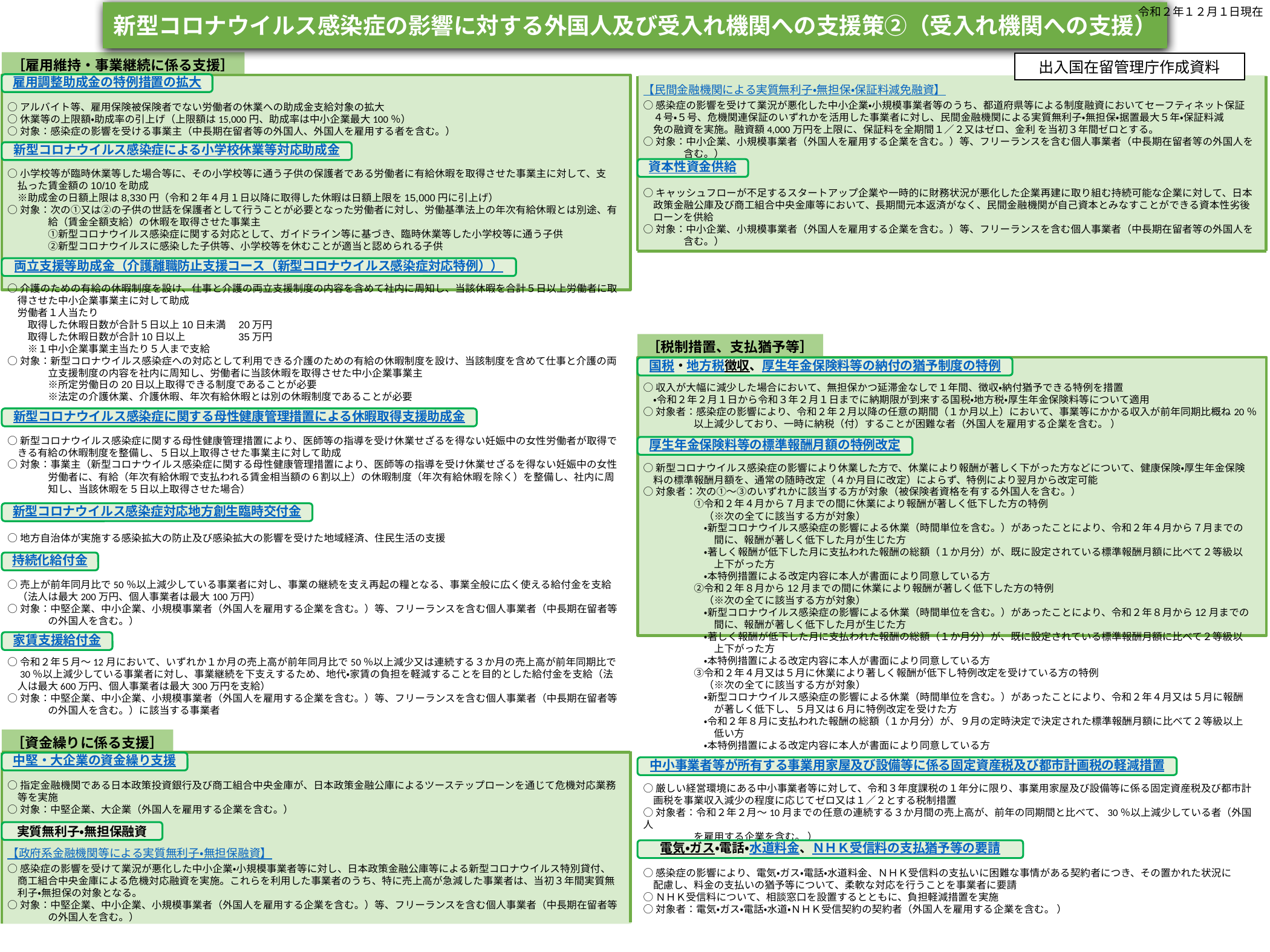

令和２年１２月１日現在
新型コロナウイルス感染症の影響に対する外国人及び受入れ機関への支援策②（受入れ機関への支援）
出入国在留管理庁作成資料
［雇用維持・事業継続に係る支援］
雇用調整助成金の特例措置の拡大

【民間金融機関による実質無利子・無担保・保証料減免融資】
○感染症の影響を受けて業況が悪化した中小企業・小規模事業者等のうち、都道府県等による制度融資においてセーフティネット保証
　４号・５号、危機関連保証のいずれかを活用した事業者に対し、民間金融機関による実質無利子・無担保・据置最大５年・保証料減
　免の融資を実施。融資額4,000万円を上限に、保証料を全期間１／２又はゼロ、金利 を当初３年間ゼロとする。
○対象：中小企業、小規模事業者（外国人を雇用する企業を含む。）等、フリーランスを含む個人事業者（中長期在留者等の外国人を
　　　　含む。）
○アルバイト等、雇用保険被保険者でない労働者の休業への助成金支給対象の拡大
○休業等の上限額・助成率の引上げ（上限額は15,000円、助成率は中小企業最大100％）
○対象：感染症の影響を受ける事業主（中長期在留者等の外国人、外国人を雇用する者を含む。）
新型コロナウイルス感染症による小学校休業等対応助成金
資本性資金供給
○小学校等が臨時休業等した場合等に、その小学校等に通う子供の保護者である労働者に有給休暇を取得させた事業主に対して、支
　払った賃金額の10/10を助成
　※助成金の日額上限は8,330円（令和２年４月１日以降に取得した休暇は日額上限を15,000円に引上げ）
○対象：次の①又は②の子供の世話を保護者として行うことが必要となった労働者に対し、労働基準法上の年次有給休暇とは別途、有
　　　　給（賃金全額支給）の休暇を取得させた事業主
　　　　①新型コロナウイルス感染症に関する対応として、ガイドライン等に基づき、臨時休業等した小学校等に通う子供
　　　　②新型コロナウイルスに感染した子供等、小学校等を休むことが適当と認められる子供
○キャッシュフローが不足するスタートアップ企業や一時的に財務状況が悪化した企業再建に取り組む持続可能な企業に対して、日本
　政策金融公庫及び商工組合中央金庫等において、長期間元本返済がなく、民間金融機関が自己資本とみなすことができる資本性劣後
　ローンを供給
○対象：中小企業、小規模事業者（外国人を雇用する企業を含む。）等、フリーランスを含む個人事業者（中長期在留者等の外国人を
　　　　含む。）

両立支援等助成金（介護離職防止支援コース（新型コロナウイルス感染症対応特例））
○介護のための有給の休暇制度を設け、仕事と介護の両立支援制度の内容を含めて社内に周知し、当該休暇を合計５日以上労働者に取
　得させた中小企業事業主に対して助成
　労働者１人当たり
　　取得した休暇日数が合計５日以上10日未満　20万円
　　取得した休暇日数が合計10日以上　　　　　35万円
　　※１中小企業事業主当たり５人まで支給
○対象：新型コロナウイルス感染症への対応として利用できる介護のための有給の休暇制度を設け、当該制度を含めて仕事と介護の両
　　　　立支援制度の内容を社内に周知し、労働者に当該休暇を取得させた中小企業事業主
　　　　※所定労働日の20日以上取得できる制度であることが必要
　　　　※法定の介護休業、介護休暇、年次有給休暇とは別の休暇制度であることが必要
［税制措置、支払猶予等］

国税・地方税徴収、厚生年金保険料等の納付の猶予制度の特例
○収入が大幅に減少した場合において、無担保かつ延滞金なしで１年間、徴収・納付猶予できる特例を措置
　・令和２年２月１日から令和３年２月１日までに納期限が到来する国税・地方税・厚生年金保険料等について適用
○対象者：感染症の影響により、令和２年２月以降の任意の期間（１か月以上）において、事業等にかかる収入が前年同期比概ね20％
　　　　　以上減少しており、一時に納税（付）することが困難な者（外国人を雇用する企業を含む。 ）
新型コロナウイルス感染症に関する母性健康管理措置による休暇取得支援助成金
○新型コロナウイルス感染症に関する母性健康管理措置により、医師等の指導を受け休業せざるを得ない妊娠中の女性労働者が取得で
　きる有給の休暇制度を整備し、５日以上取得させた事業主に対して助成
○対象：事業主（新型コロナウイルス感染症に関する母性健康管理措置により、医師等の指導を受け休業せざるを得ない妊娠中の女性
　　　　労働者に、有給（年次有給休暇で支払われる賃金相当額の６割以上）の休暇制度（年次有給休暇を除く）を整備し、社内に周
　　　　知し、当該休暇を５日以上取得させた場合）
厚生年金保険料等の標準報酬月額の特例改定
○新型コロナウイルス感染症の影響により休業した方で、休業により報酬が著しく下がった方などについて、健康保険・厚生年金保険
　料の標準報酬月額を、通常の随時改定（４か月目に改定）によらず、特例により翌月から改定可能
○対象者：次の①～③のいずれかに該当する方が対象（被保険者資格を有する外国人を含む。）
　　　　　①令和２年４月から７月までの間に休業により報酬が著しく低下した方の特例
　　　　　　（※次の全てに該当する方が対象）
　　　　　　・新型コロナウイルス感染症の影響による休業（時間単位を含む。）があったことにより、令和２年４月から７月までの
　　　　　　　間に、報酬が著しく低下した月が生じた方
　　　　　　・著しく報酬が低下した月に支払われた報酬の総額（１か月分）が、既に設定されている標準報酬月額に比べて２等級以
　　　　　　　上下がった方
　　　　　　・本特例措置による改定内容に本人が書面により同意している方
　　　　　②令和２年８月から12月までの間に休業により報酬が著しく低下した方の特例
　　　　　　（※次の全てに該当する方が対象）
　　　　　　・新型コロナウイルス感染症の影響による休業（時間単位を含む。）があったことにより、令和２年８月から12月までの
　　　　　　　間に、報酬が著しく低下した月が生じた方
　　　　　　・著しく報酬が低下した月に支払われた報酬の総額（１か月分）が、既に設定されている標準報酬月額に比べて２等級以
　　　　　　　上下がった方
　　　　　　・本特例措置による改定内容に本人が書面により同意している方
　　　　　③令和２年４月又は５月に休業により著しく報酬が低下し特例改定を受けている方の特例
　　　　　　（※次の全てに該当する方が対象）
　　　　　　・新型コロナウイルス感染症の影響による休業（時間単位を含む。）があったことにより、令和２年４月又は５月に報酬
　　　　　　　が著しく低下し、５月又は６月に特例改定を受けた方
　　　　　　・令和２年８月に支払われた報酬の総額（１か月分）が、９月の定時決定で決定された標準報酬月額に比べて２等級以上
　　　　　　　低い方
　　　　　　・本特例措置による改定内容に本人が書面により同意している方
新型コロナウイルス感染症対応地方創生臨時交付金
○地方自治体が実施する感染拡大の防止及び感染拡⼤の影響を受けた地域経済、住⺠⽣活の⽀援
持続化給付金
○売上が前年同月比で50％以上減少している事業者に対し、事業の継続を支え再起の糧となる、事業全般に広く使える給付金を支給
　（法人は最大200万円、個人事業者は最大100万円）
○対象：中堅企業、中小企業、小規模事業者（外国人を雇用する企業を含む。）等、フリーランスを含む個人事業者（中長期在留者等
　　　　の外国人を含む。）
家賃支援給付金
○令和２年５月～12月において、いずれか１か月の売上高が前年同月比で50％以上減少又は連続する３か月の売上高が前年同期比で
　30％以上減少している事業者に対し、事業継続を下支えするため、地代・家賃の負担を軽減することを目的とした給付金を支給（法
　人は最大600万円、個人事業者は最大300万円を支給）
○対象：中堅企業、中小企業、小規模事業者（外国人を雇用する企業を含む。）等、フリーランスを含む個人事業者（中長期在留者等
　　　　の外国人を含む。）に該当する事業者
［資金繰りに係る支援］

中堅・大企業の資金繰り支援
中小事業者等が所有する事業用家屋及び設備等に係る固定資産税及び都市計画税の軽減措置
○指定金融機関である日本政策投資銀行及び商工組合中央金庫が、日本政策金融公庫によるツーステップローンを通じて危機対応業務
　等を実施
○対象：中堅企業、大企業（外国人を雇用する企業を含む。）
○厳しい経営環境にある中小事業者等に対して、令和３年度課税の１年分に限り、事業用家屋及び設備等に係る固定資産税及び都市計
　画税を事業収入減少の程度に応じてゼロ又は１／２とする税制措置
○対象者：令和２年２月～10月までの任意の連続する３か月間の売上高が、前年の同期間と比べて、30％以上減少している者（外国人
　　　　　を雇用する企業を含む。 ）
実質無利子・無担保融資
電気・ガス・電話・水道料金、ＮＨＫ受信料の支払猶予等の要請
【政府系金融機関等による実質無利子・無担保融資】
○感染症の影響を受けて業況が悪化した中小企業・小規模事業者等に対し、日本政策金融公庫等による新型コロナウイルス特別貸付、
　商工組合中央金庫による危機対応融資を実施。これらを利用した事業者のうち、特に売上高が急減した事業者は、当初３年間実質無
　利子・無担保の対象となる。
○対象：中堅企業、中小企業、小規模事業者（外国人を雇用する企業を含む。）等、フリーランスを含む個人事業者（中長期在留者等
　　　　の外国人を含む。）
○感染症の影響により、電気・ガス・電話・水道料金、ＮＨＫ受信料の支払いに困難な事情がある契約者につき、その置かれた状況に
　配慮し、料金の支払いの猶予等について、柔軟な対応を行うことを事業者に要請
○ＮＨＫ受信料について、相談窓口を設置するとともに、負担軽減措置を実施
○対象者：電気・ガス・電話・水道・ＮＨＫ受信契約の契約者（外国人を雇用する企業を含む。 ）